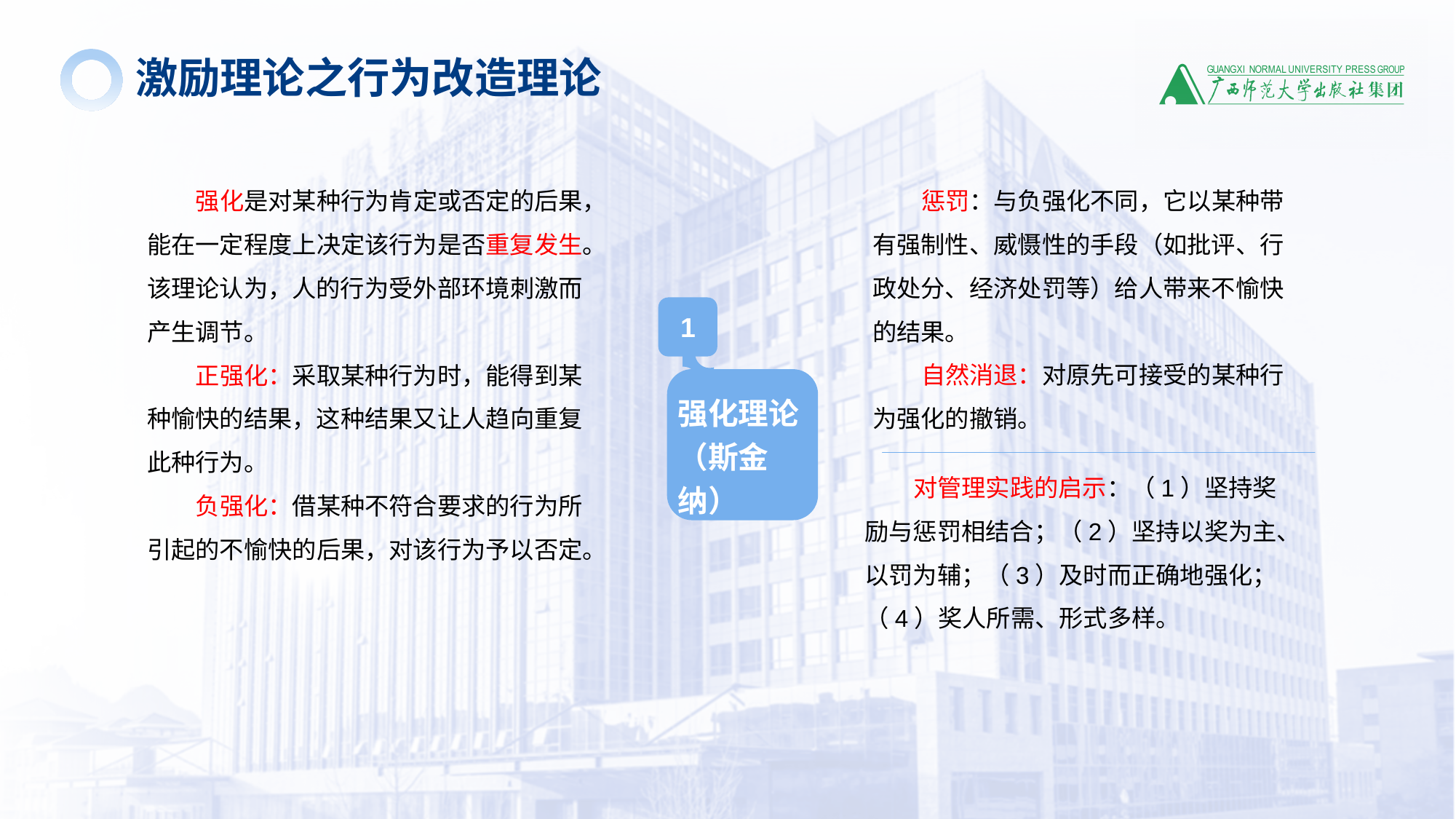

激励理论之行为改造理论

强化是对某种行为肯定或否定的后果，能在一定程度上决定该行为是否重复发生。该理论认为，人的行为受外部环境刺激而产生调节。
正强化：采取某种行为时，能得到某种愉快的结果，这种结果又让人趋向重复此种行为。
负强化：借某种不符合要求的行为所引起的不愉快的后果，对该行为予以否定。

惩罚：与负强化不同，它以某种带有强制性、威慑性的手段（如批评、行政处分、经济处罚等）给人带来不愉快的结果。
自然消退：对原先可接受的某种行为强化的撤销。

1

强化理论
（斯金纳）
对管理实践的启示：（1）坚持奖励与惩罚相结合；（2）坚持以奖为主、以罚为辅；（3）及时而正确地强化；（4）奖人所需、形式多样。